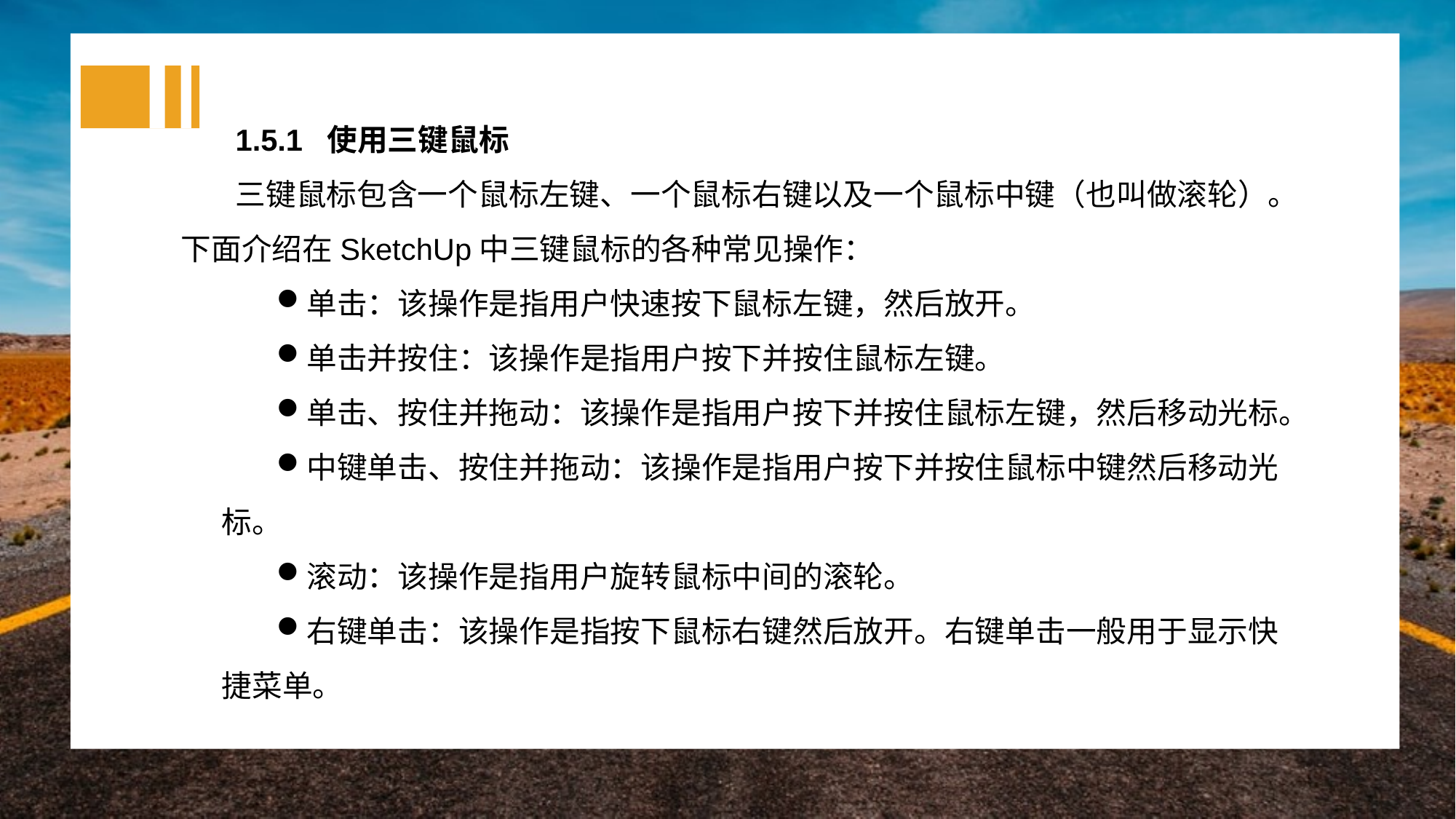

1.5.1  使用三键鼠标
三键鼠标包含一个鼠标左键、一个鼠标右键以及一个鼠标中键（也叫做滚轮）。下面介绍在SketchUp中三键鼠标的各种常见操作：
单击：该操作是指用户快速按下鼠标左键，然后放开。
单击并按住：该操作是指用户按下并按住鼠标左键。
单击、按住并拖动：该操作是指用户按下并按住鼠标左键，然后移动光标。
中键单击、按住并拖动：该操作是指用户按下并按住鼠标中键然后移动光标。
滚动：该操作是指用户旋转鼠标中间的滚轮。
右键单击：该操作是指按下鼠标右键然后放开。右键单击一般用于显示快捷菜单。